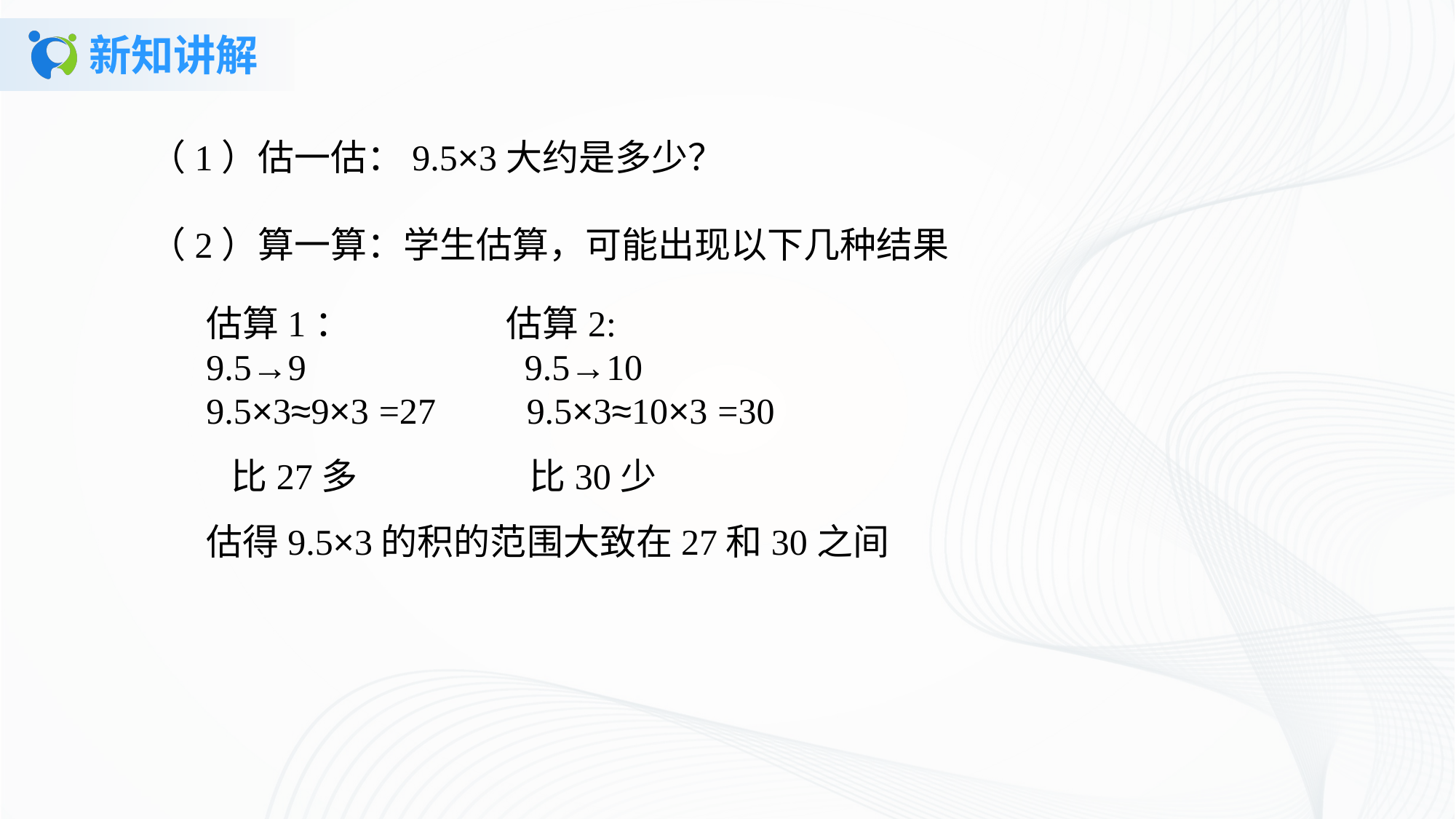

# 新知讲解
（1）估一估：9.5×3大约是多少？
（2）算一算：学生估算，可能出现以下几种结果
估算1：                   估算2:9.5→9                        9.5→10   9.5×3≈9×3 =27          9.5×3≈10×3 =30  比27多                     比30少
估得9.5×3的积的范围大致在27和30之间